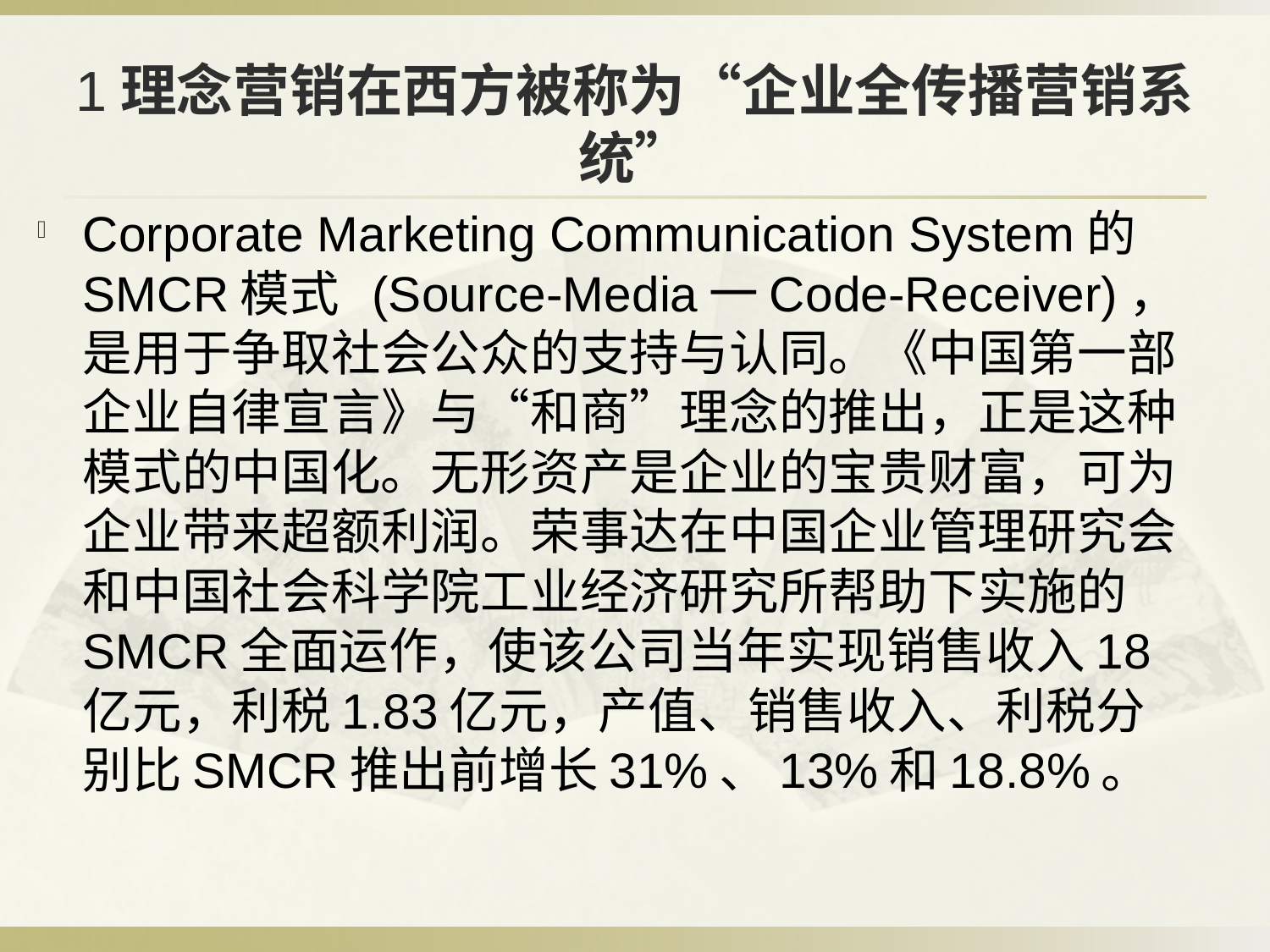

# 1理念营销在西方被称为“企业全传播营销系统”
Corporate Marketing Communication System的SMCR模式  (Source-Media一Code-Receiver)，是用于争取社会公众的支持与认同。《中国第一部企业自律宣言》与“和商”理念的推出，正是这种模式的中国化。无形资产是企业的宝贵财富，可为企业带来超额利润。荣事达在中国企业管理研究会和中国社会科学院工业经济研究所帮助下实施的SMCR全面运作，使该公司当年实现销售收入18亿元，利税1.83亿元，产值、销售收入、利税分别比SMCR推出前增长31%、13%和18.8%。